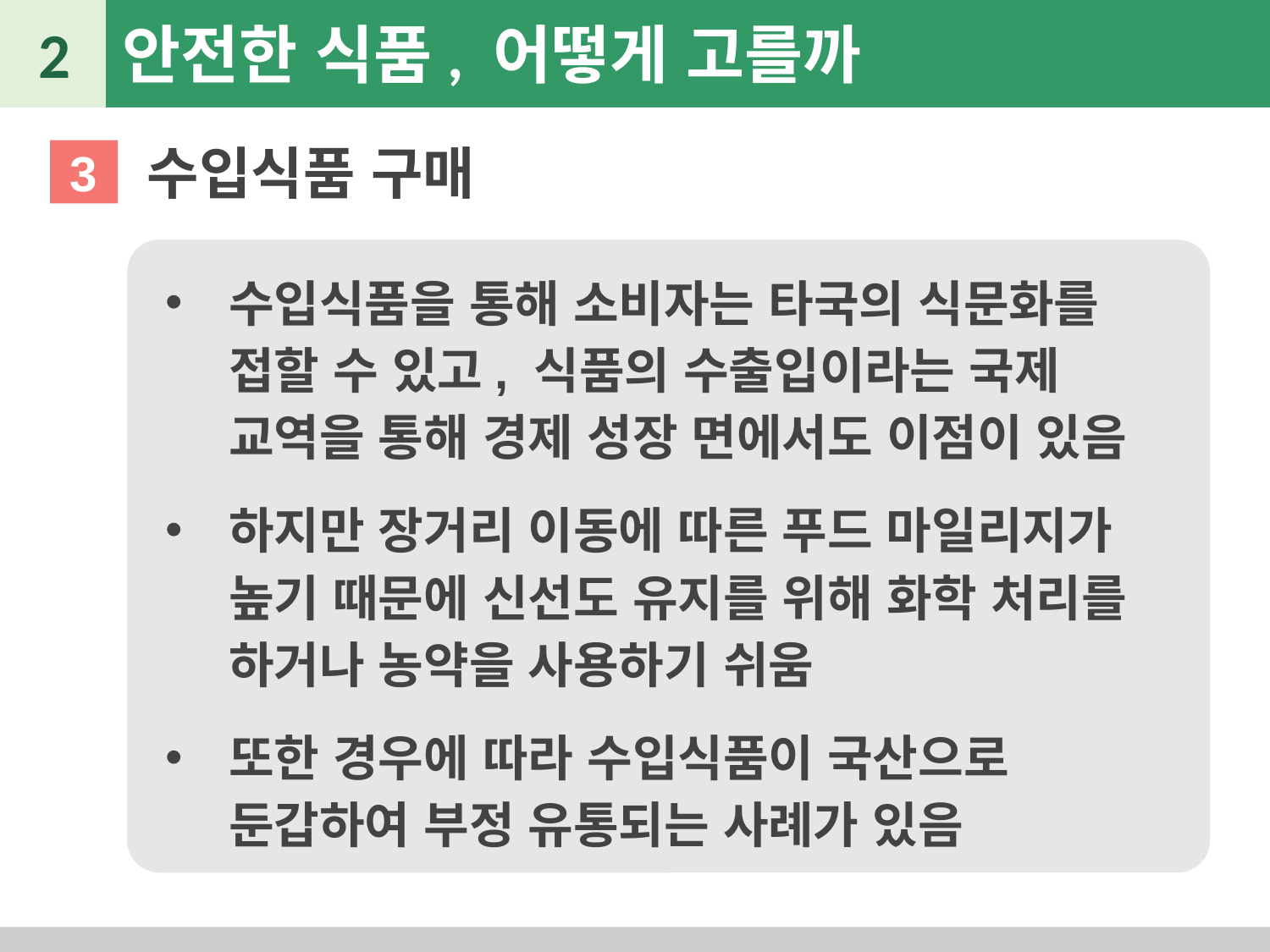

2
안전한 식품, 어떻게 고를까
수입식품 구매
3

수입식품을 통해 소비자는 타국의 식문화를 접할 수 있고, 식품의 수출입이라는 국제 교역을 통해 경제 성장 면에서도 이점이 있음
하지만 장거리 이동에 따른 푸드 마일리지가 높기 때문에 신선도 유지를 위해 화학 처리를 하거나 농약을 사용하기 쉬움
또한 경우에 따라 수입식품이 국산으로 둔갑하여 부정 유통되는 사례가 있음